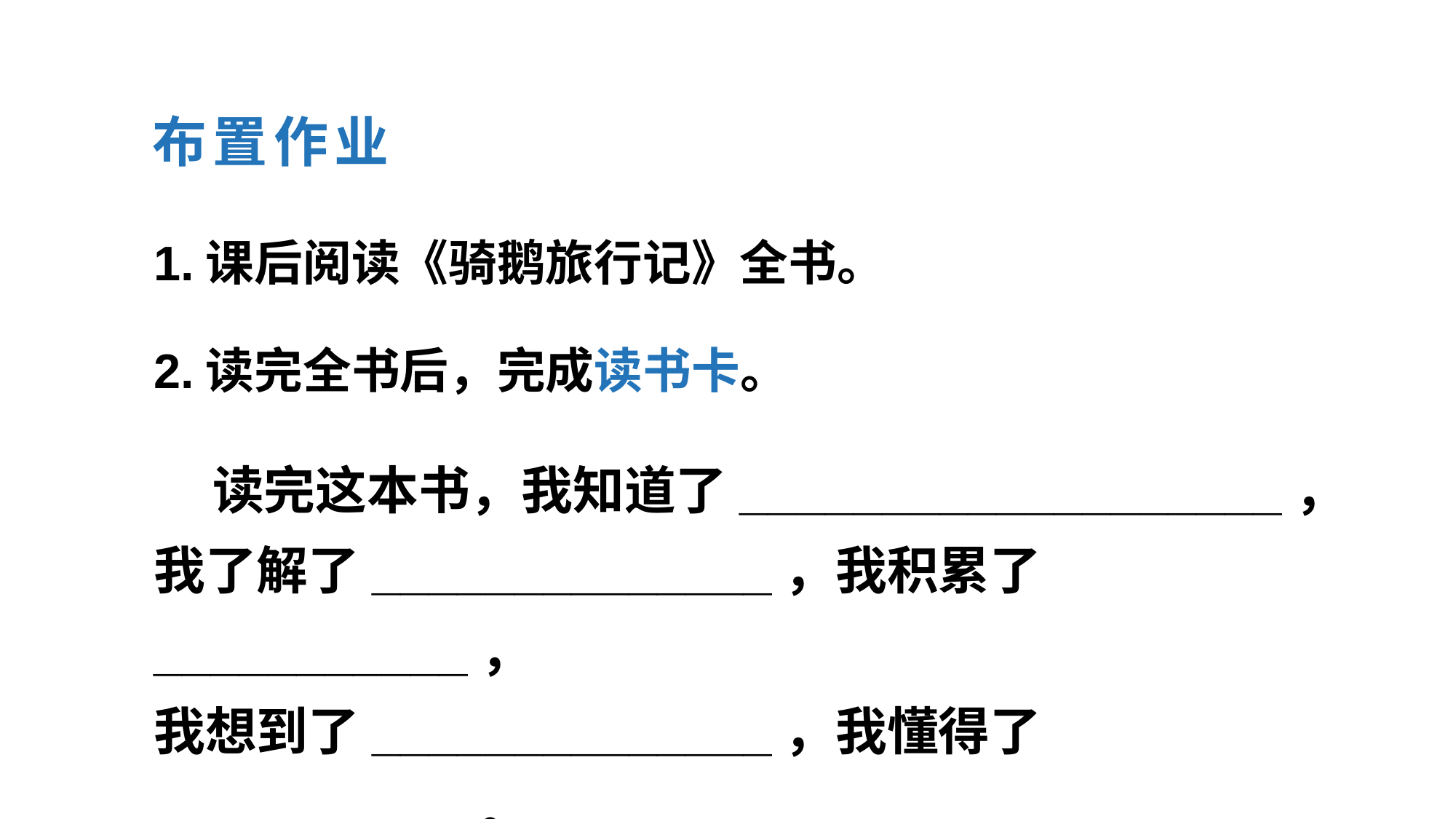

布置作业
1.课后阅读《骑鹅旅行记》全书。
2.读完全书后，完成读书卡。
    读完这本书，我知道了___________________，
我了解了______________，我积累了___________，
我想到了______________，我懂得了___________。